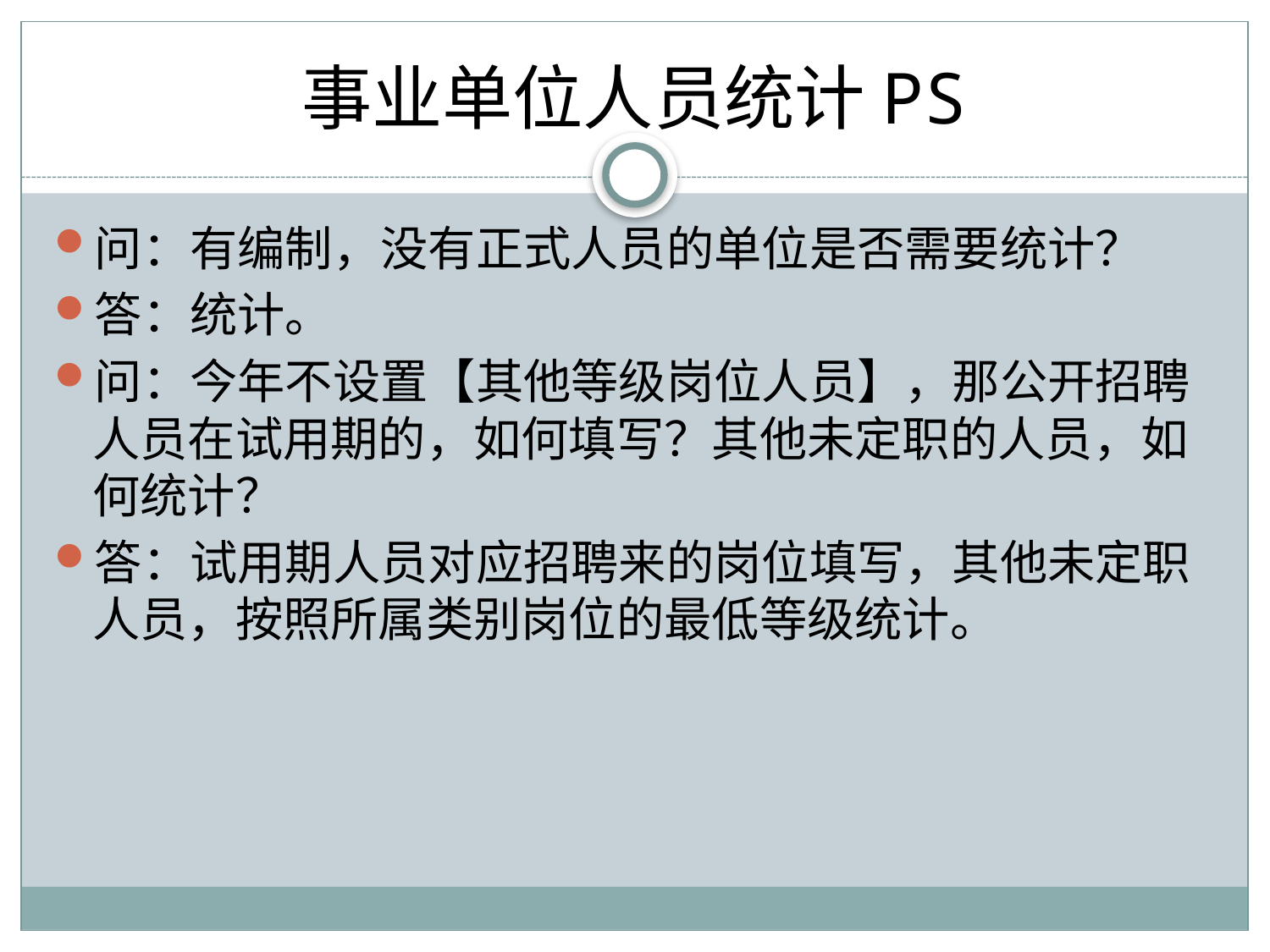

#
问：有编制，没有正式人员的单位是否需要统计？
答：统计。
问：今年不设置【其他等级岗位人员】，那公开招聘人员在试用期的，如何填写？其他未定职的人员，如何统计？
答：试用期人员对应招聘来的岗位填写，其他未定职人员，按照所属类别岗位的最低等级统计。